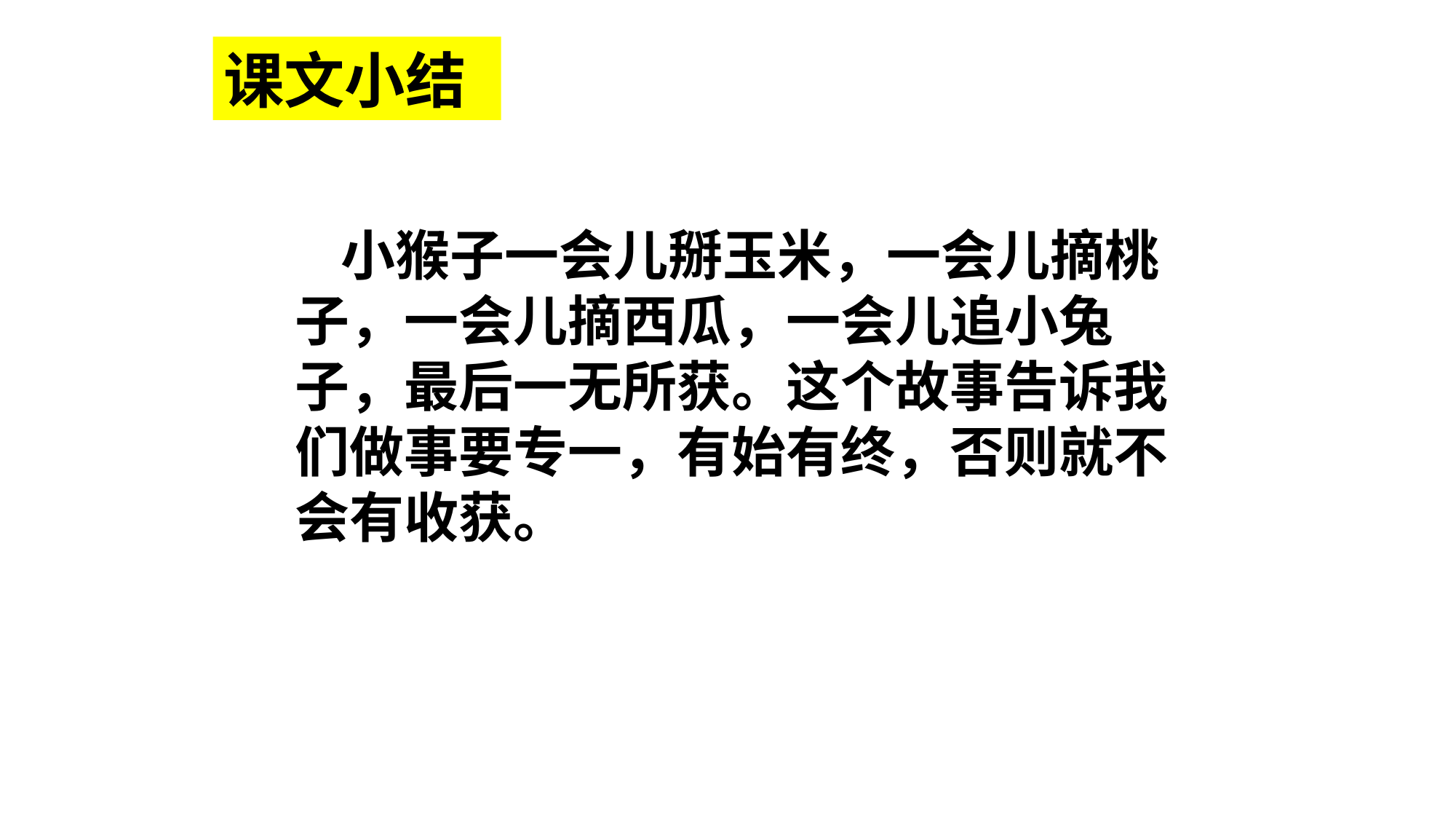

课文小结

      小猴子一会儿掰玉米，一会儿摘桃子，一会儿摘西瓜，一会儿追小兔子，最后一无所获。这个故事告诉我们做事要专一，有始有终，否则就不会有收获。